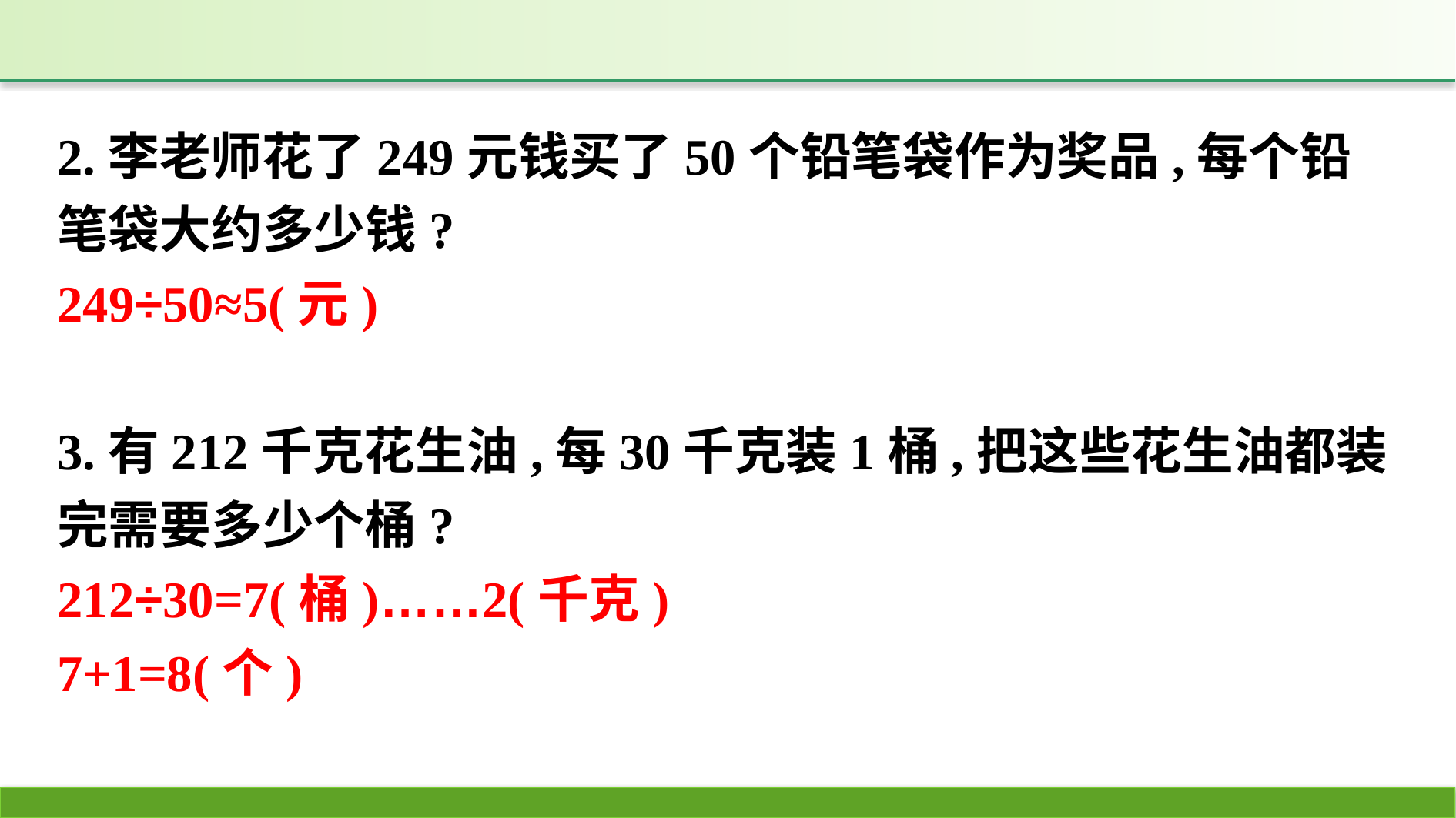

2.李老师花了249元钱买了50个铅笔袋作为奖品,每个铅笔袋大约多少钱?
249÷50≈5(元)

3.有212千克花生油,每30千克装1桶,把这些花生油都装完需要多少个桶?
212÷30=7(桶)……2(千克)
7+1=8(个)